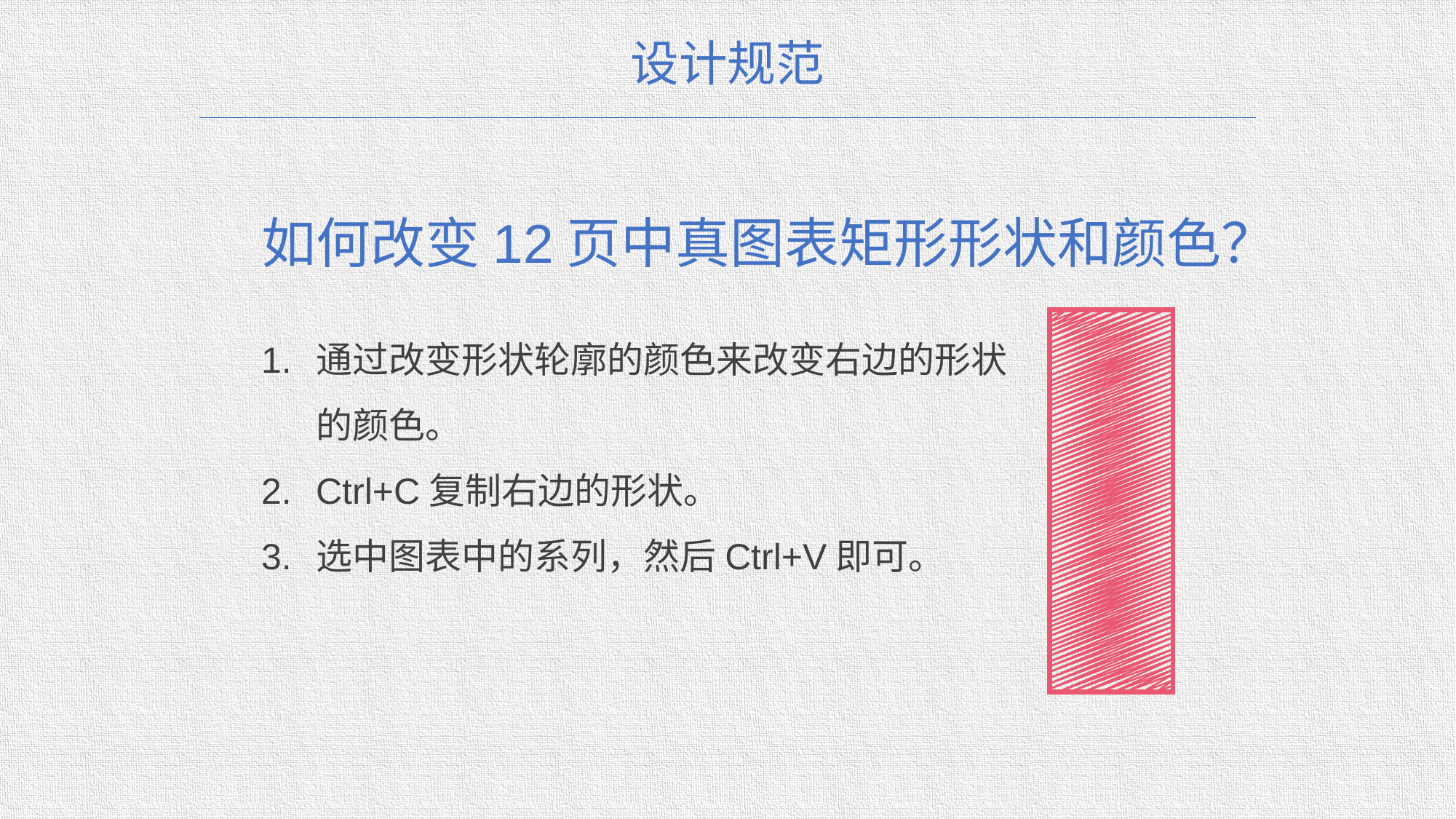

设计规范
如何改变12页中真图表矩形形状和颜色？

通过改变形状轮廓的颜色来改变右边的形状的颜色。
Ctrl+C复制右边的形状。
选中图表中的系列，然后Ctrl+V即可。